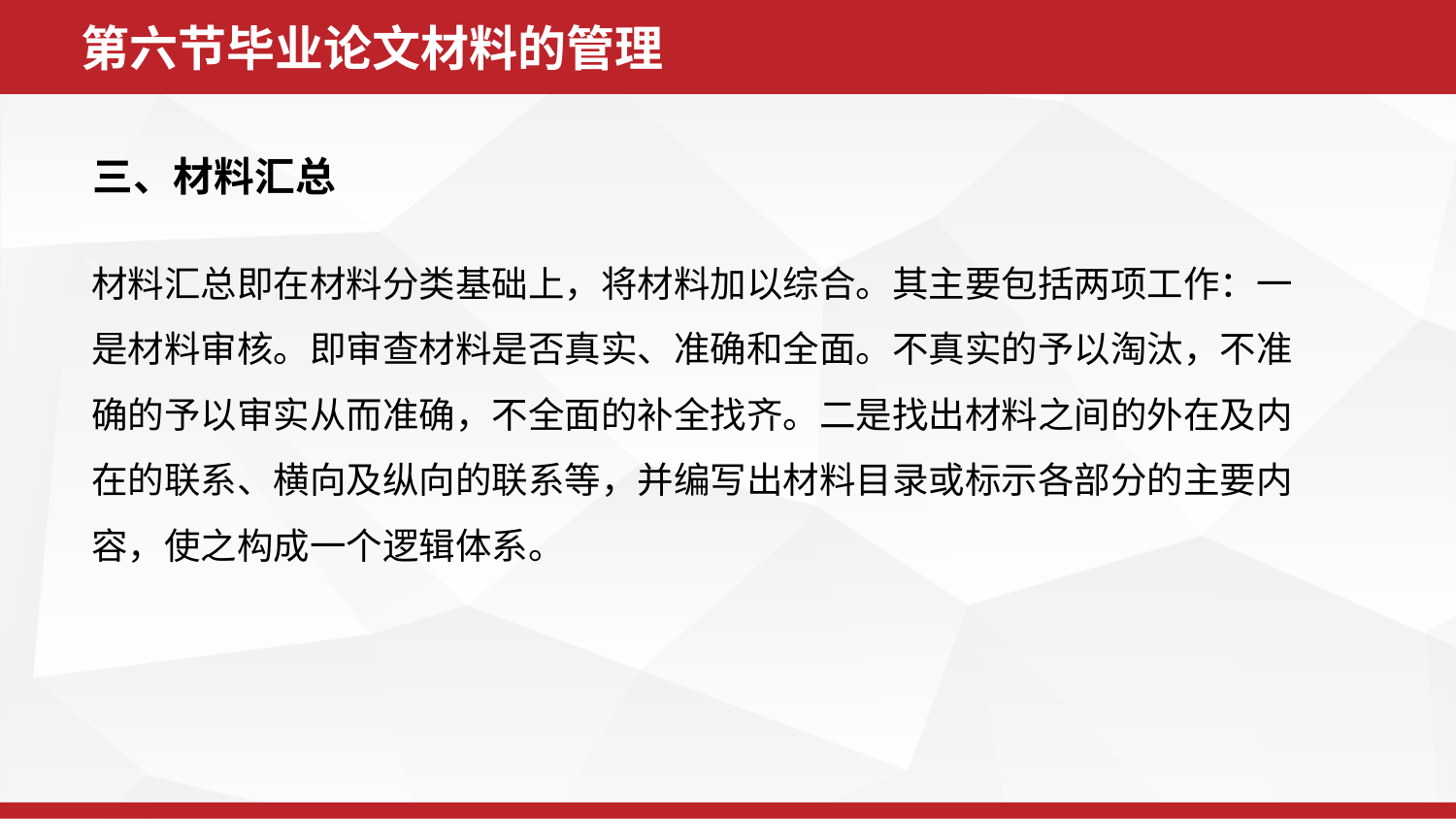

第六节毕业论文材料的管理
三、材料汇总
材料汇总即在材料分类基础上，将材料加以综合。其主要包括两项工作：一是材料审核。即审查材料是否真实、准确和全面。不真实的予以淘汰，不准确的予以审实从而准确，不全面的补全找齐。二是找出材料之间的外在及内在的联系、横向及纵向的联系等，并编写出材料目录或标示各部分的主要内容，使之构成一个逻辑体系。